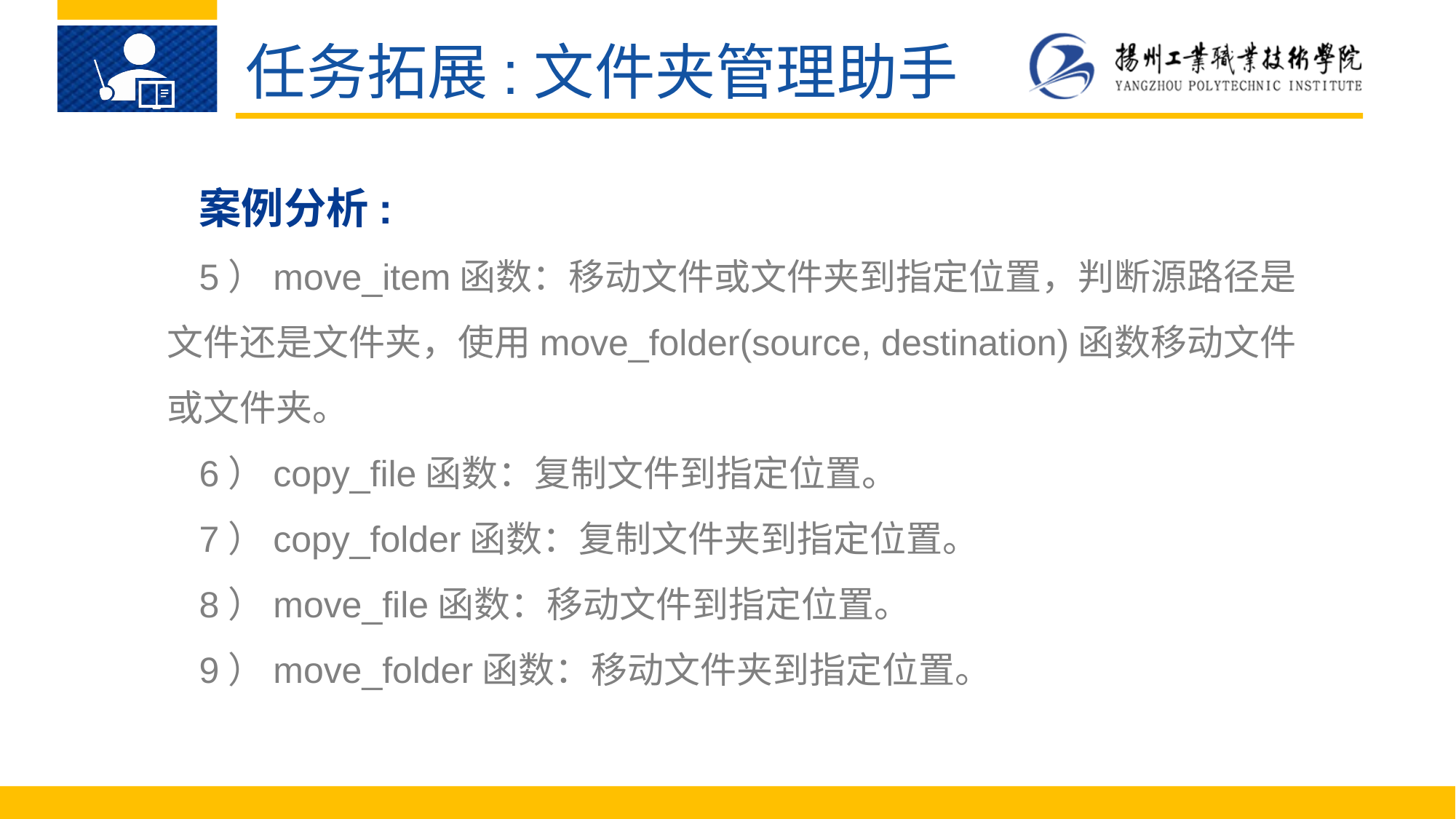

任务拓展:文件夹管理助手
案例分析:
5）move_item函数：移动文件或文件夹到指定位置，判断源路径是文件还是文件夹，使用move_folder(source, destination)函数移动文件或文件夹。
6）copy_file函数：复制文件到指定位置。
7）copy_folder函数：复制文件夹到指定位置。
8）move_file函数：移动文件到指定位置。
9）move_folder函数：移动文件夹到指定位置。